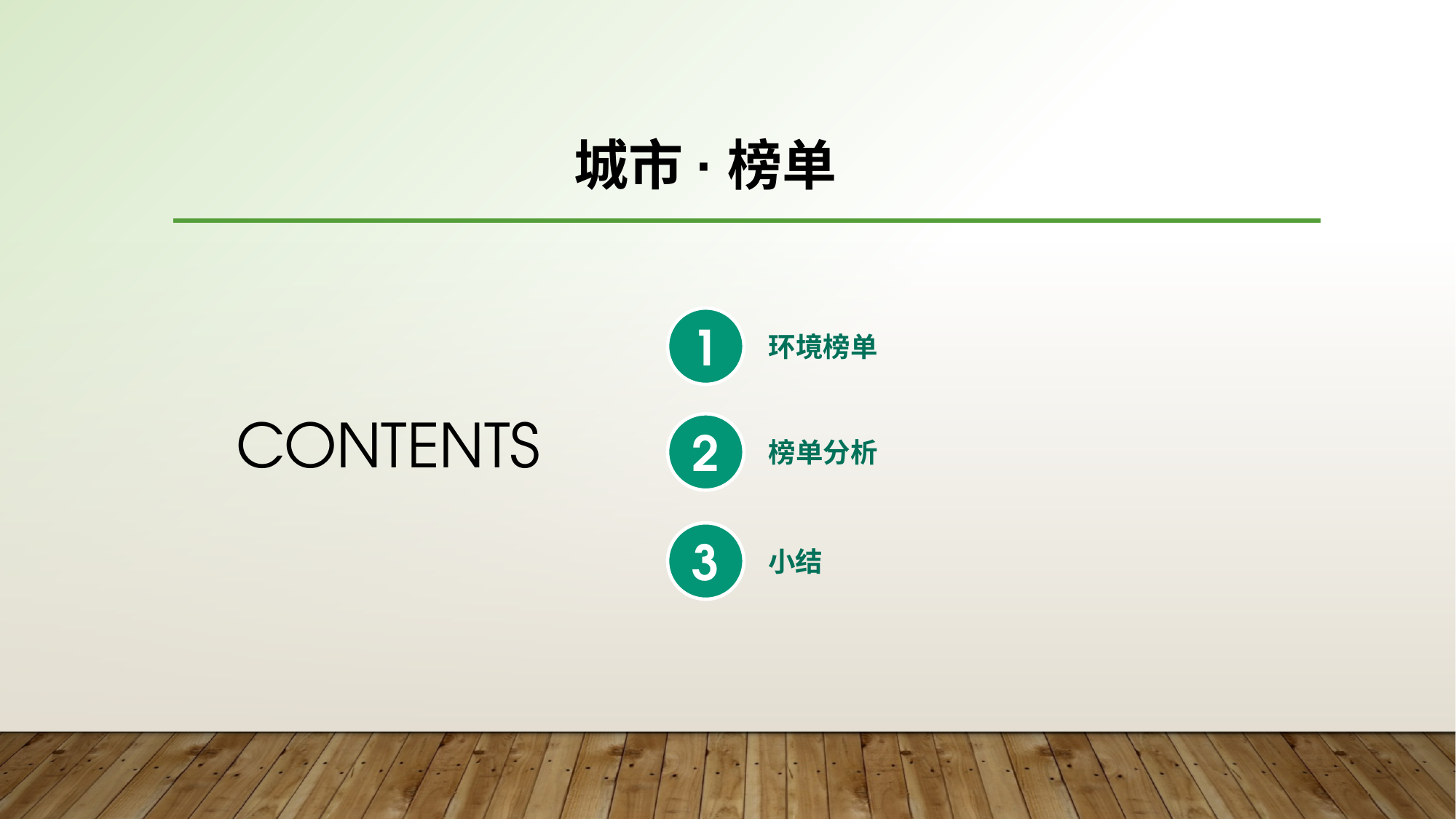

城市·榜单

1
环境榜单

2
榜单分析

3
小结
CONTENTS